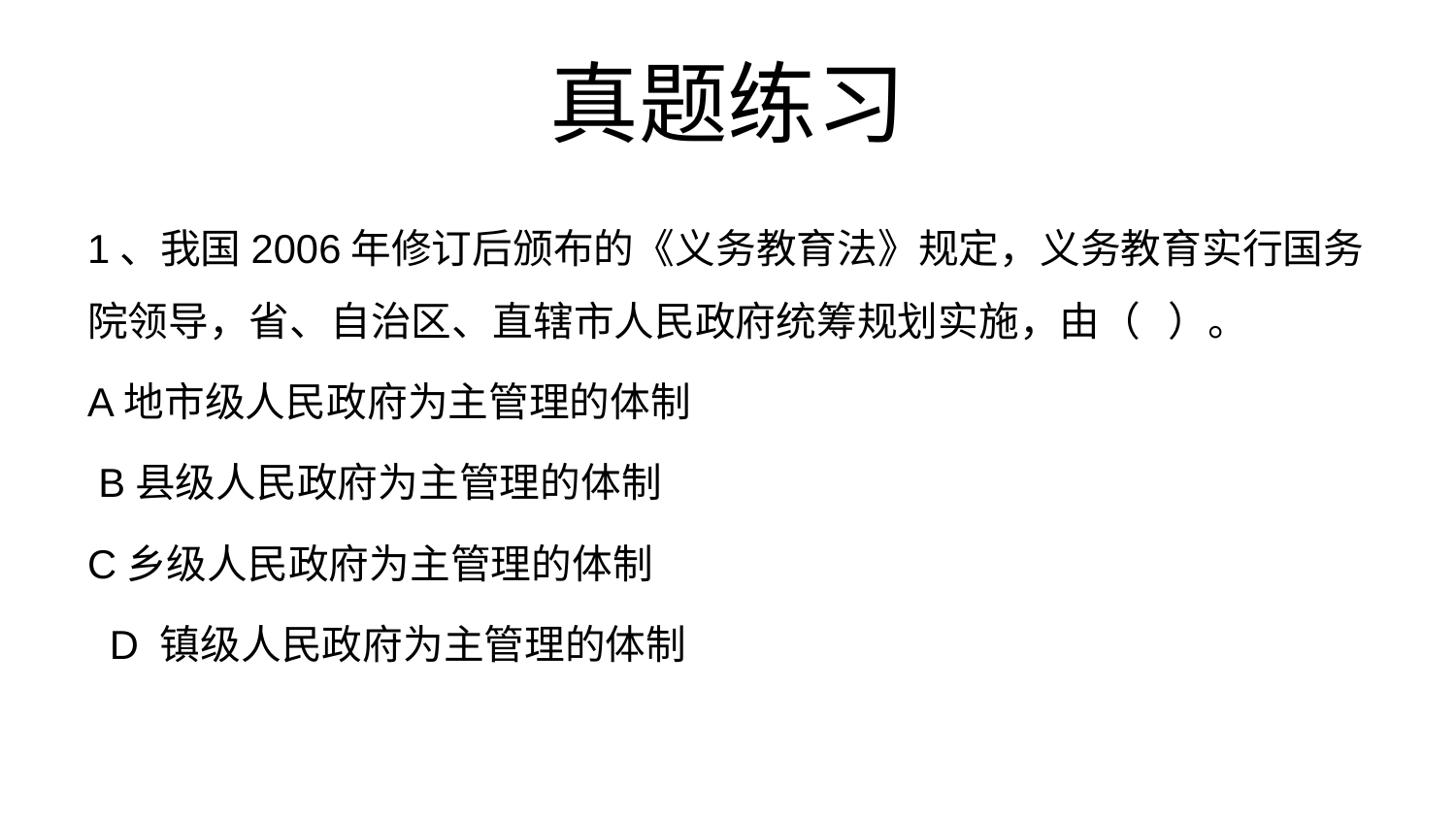

# 真题练习
1、我国2006年修订后颁布的《义务教育法》规定，义务教育实行国务院领导，省、自治区、直辖市人民政府统筹规划实施，由（   ）。
A地市级人民政府为主管理的体制
 B县级人民政府为主管理的体制
C乡级人民政府为主管理的体制
  D 镇级人民政府为主管理的体制